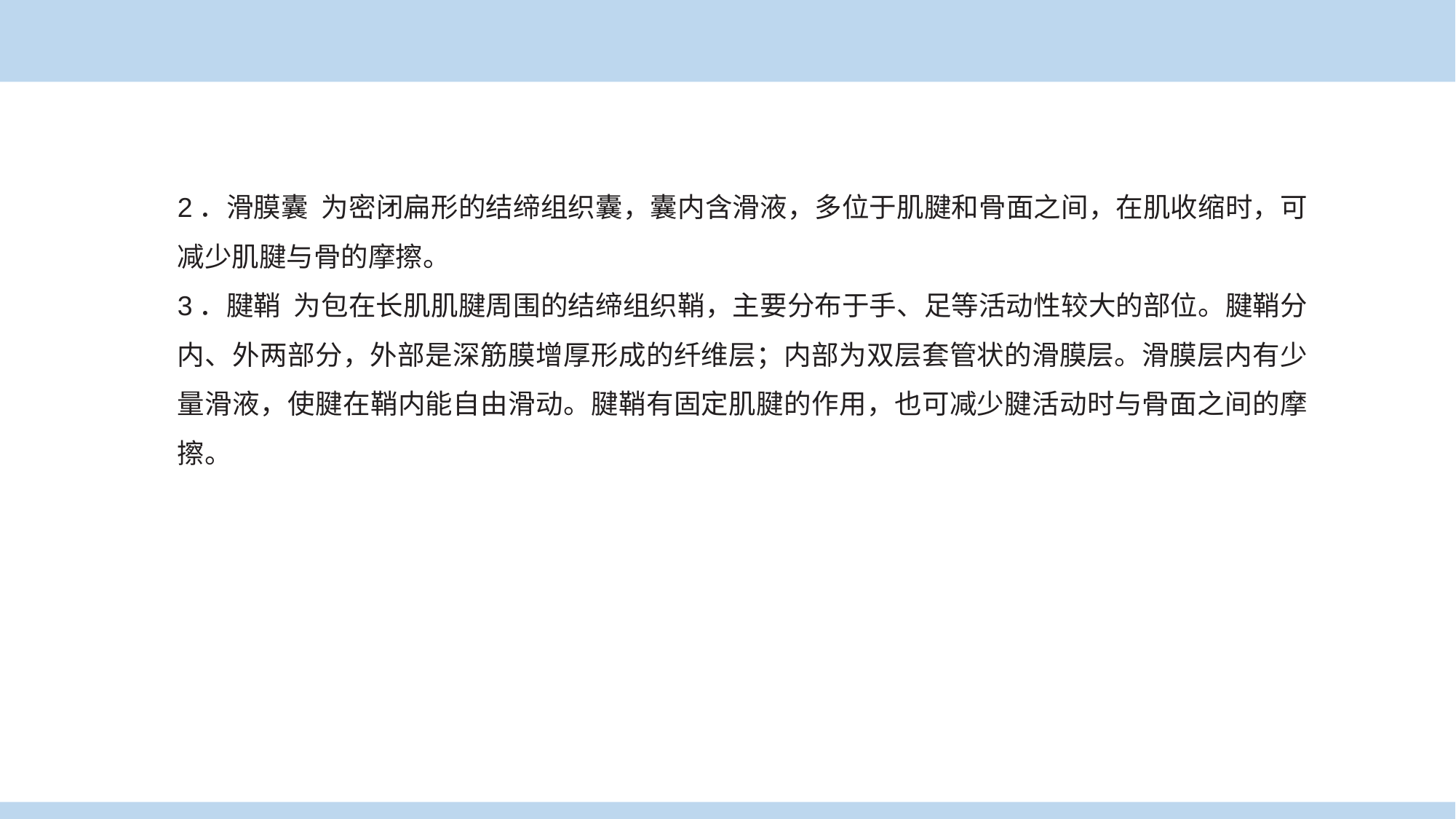

2．滑膜囊  为密闭扁形的结缔组织囊，囊内含滑液，多位于肌腱和骨面之间，在肌收缩时，可减少肌腱与骨的摩擦。
3．腱鞘  为包在长肌肌腱周围的结缔组织鞘，主要分布于手、足等活动性较大的部位。腱鞘分内、外两部分，外部是深筋膜增厚形成的纤维层；内部为双层套管状的滑膜层。滑膜层内有少量滑液，使腱在鞘内能自由滑动。腱鞘有固定肌腱的作用，也可减少腱活动时与骨面之间的摩擦。